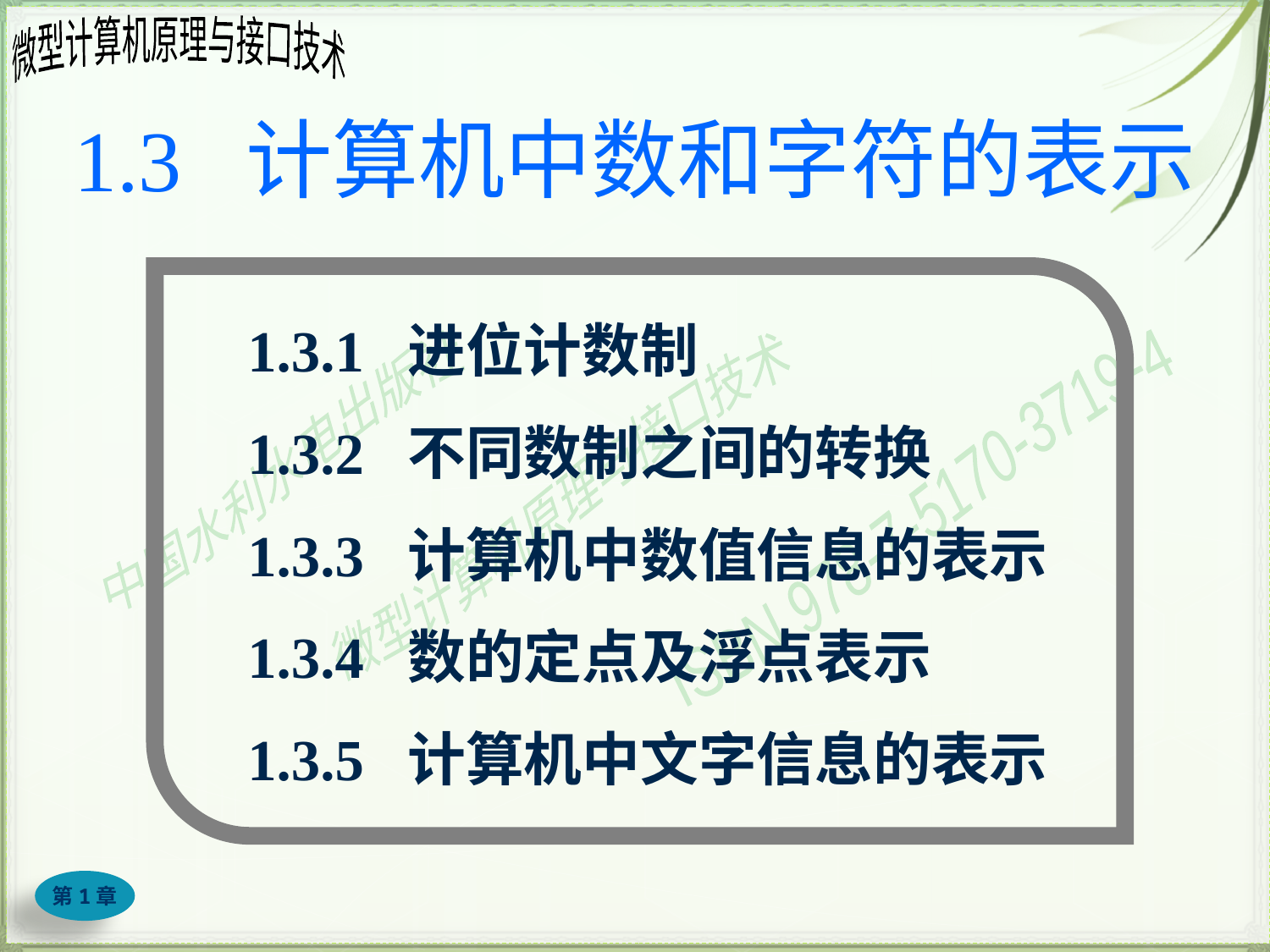

# 1.3  计算机中数和字符的表示

1.3.1  进位计数制
1.3.2  不同数制之间的转换
1.3.3  计算机中数值信息的表示
1.3.4  数的定点及浮点表示
1.3.5  计算机中文字信息的表示